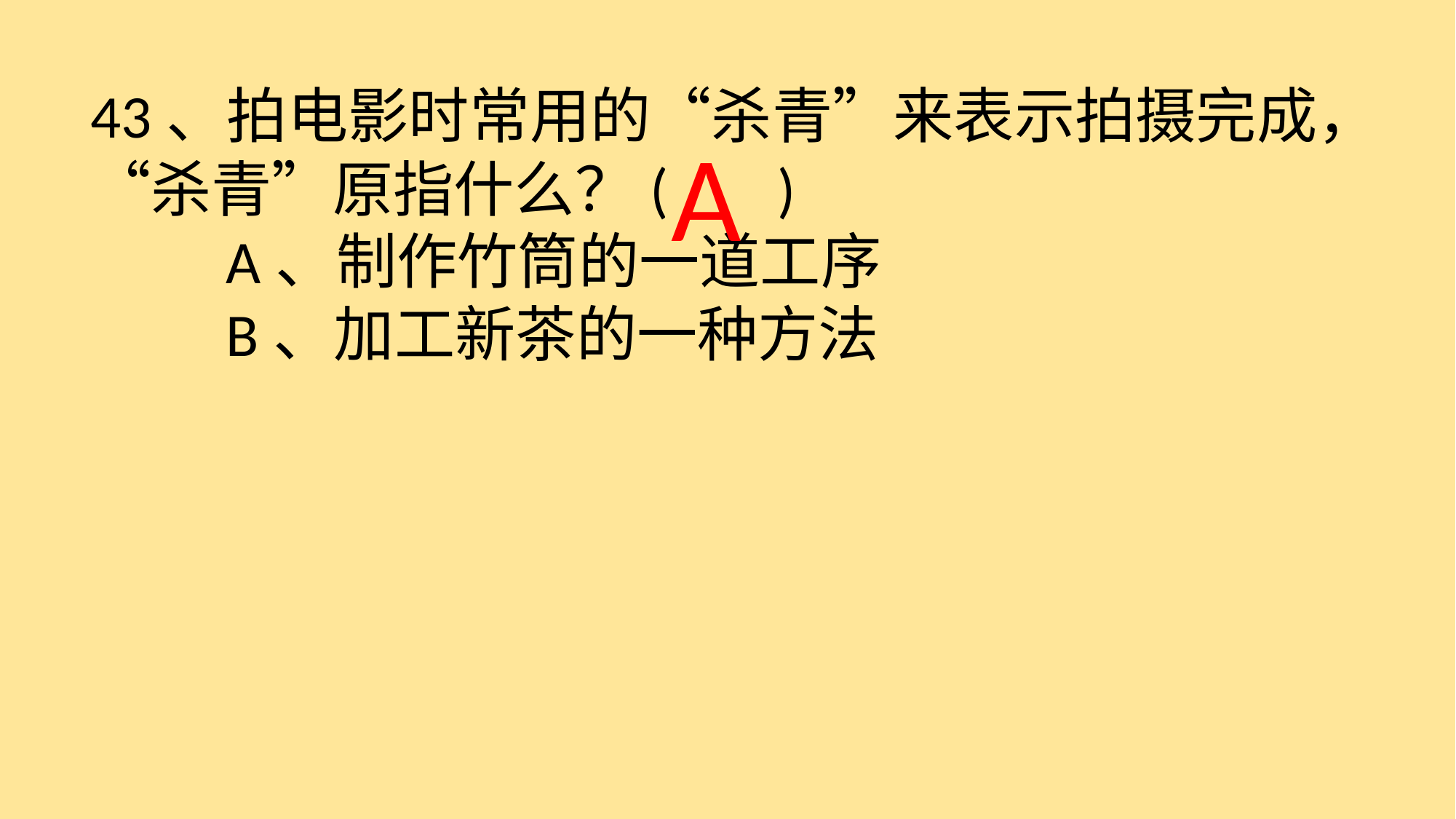

43、拍电影时常用的“杀青”来表示拍摄完成，“杀青”原指什么？(        )
　　A、制作竹筒的一道工序
　　B、加工新茶的一种方法
  A